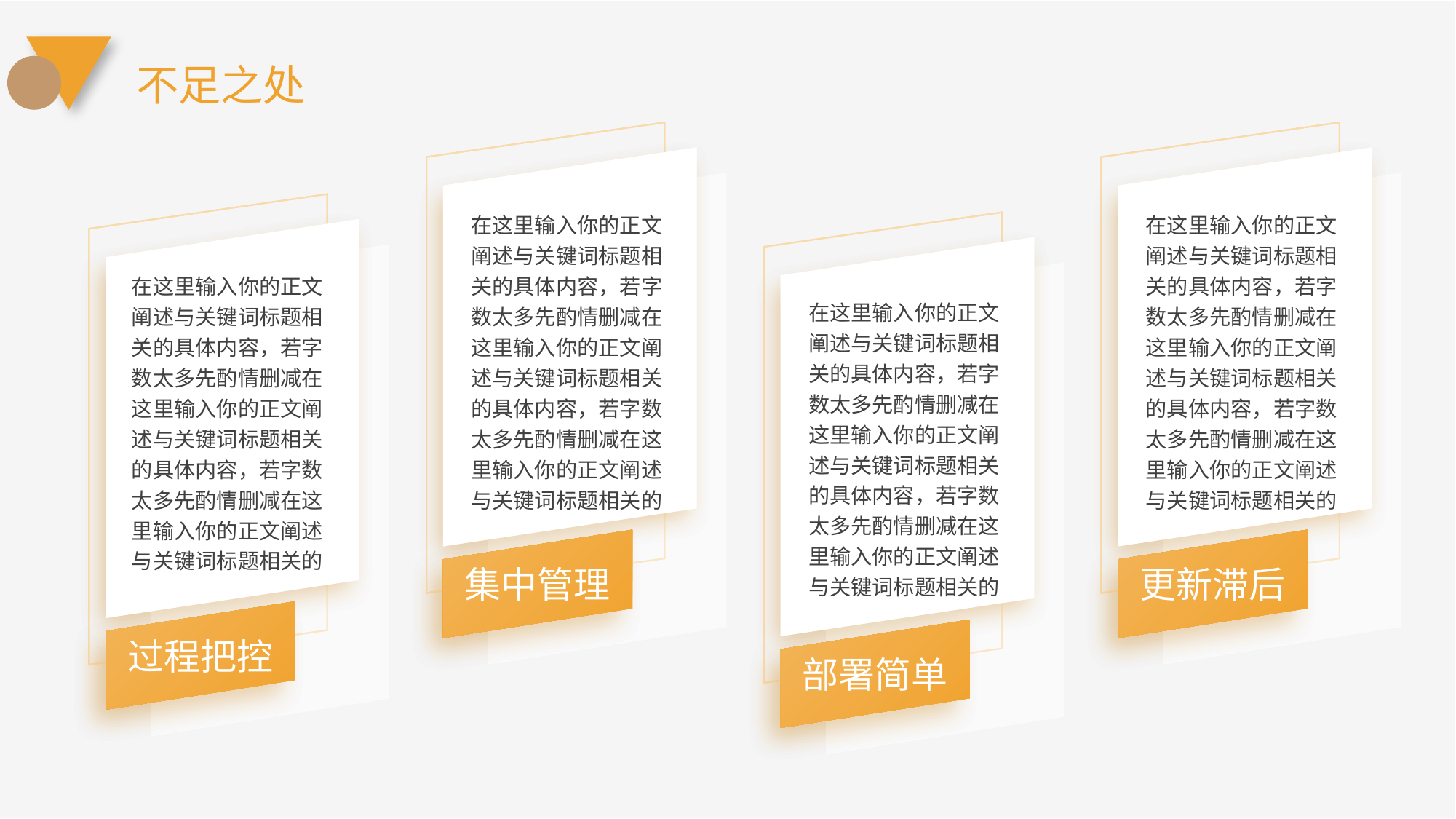

不足之处
在这里输入你的正文阐述与关键词标题相关的具体内容，若字数太多先酌情删减在这里输入你的正文阐述与关键词标题相关的具体内容，若字数太多先酌情删减在这里输入你的正文阐述与关键词标题相关的

集中管理
在这里输入你的正文阐述与关键词标题相关的具体内容，若字数太多先酌情删减在这里输入你的正文阐述与关键词标题相关的具体内容，若字数太多先酌情删减在这里输入你的正文阐述与关键词标题相关的

更新滞后
在这里输入你的正文阐述与关键词标题相关的具体内容，若字数太多先酌情删减在这里输入你的正文阐述与关键词标题相关的具体内容，若字数太多先酌情删减在这里输入你的正文阐述与关键词标题相关的

过程把控
在这里输入你的正文阐述与关键词标题相关的具体内容，若字数太多先酌情删减在这里输入你的正文阐述与关键词标题相关的具体内容，若字数太多先酌情删减在这里输入你的正文阐述与关键词标题相关的

部署简单